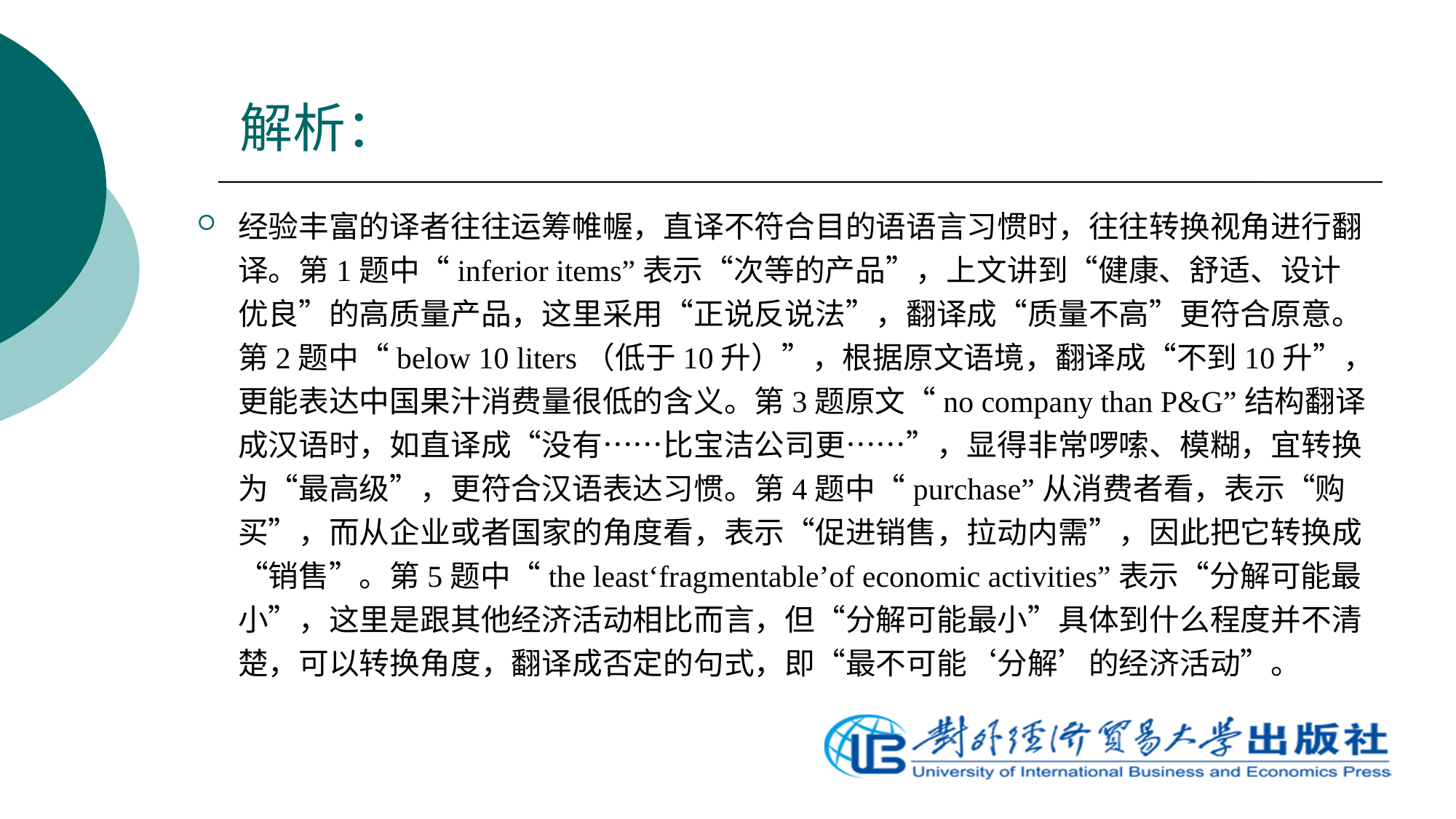

# 解析：
经验丰富的译者往往运筹帷幄，直译不符合目的语语言习惯时，往往转换视角进行翻译。第1题中“inferior items”表示“次等的产品”，上文讲到“健康、舒适、设计优良”的高质量产品，这里采用“正说反说法”，翻译成“质量不高”更符合原意。第2题中“below 10 liters（低于10升）”，根据原文语境，翻译成“不到10升”，更能表达中国果汁消费量很低的含义。第3题原文“no company than P&G”结构翻译成汉语时，如直译成“没有……比宝洁公司更……”，显得非常啰嗦、模糊，宜转换为“最高级”，更符合汉语表达习惯。第4题中“purchase”从消费者看，表示“购买”，而从企业或者国家的角度看，表示“促进销售，拉动内需”，因此把它转换成“销售”。第5题中“the least‘fragmentable’of economic activities”表示“分解可能最小”，这里是跟其他经济活动相比而言，但“分解可能最小”具体到什么程度并不清楚，可以转换角度，翻译成否定的句式，即“最不可能‘分解’的经济活动”。